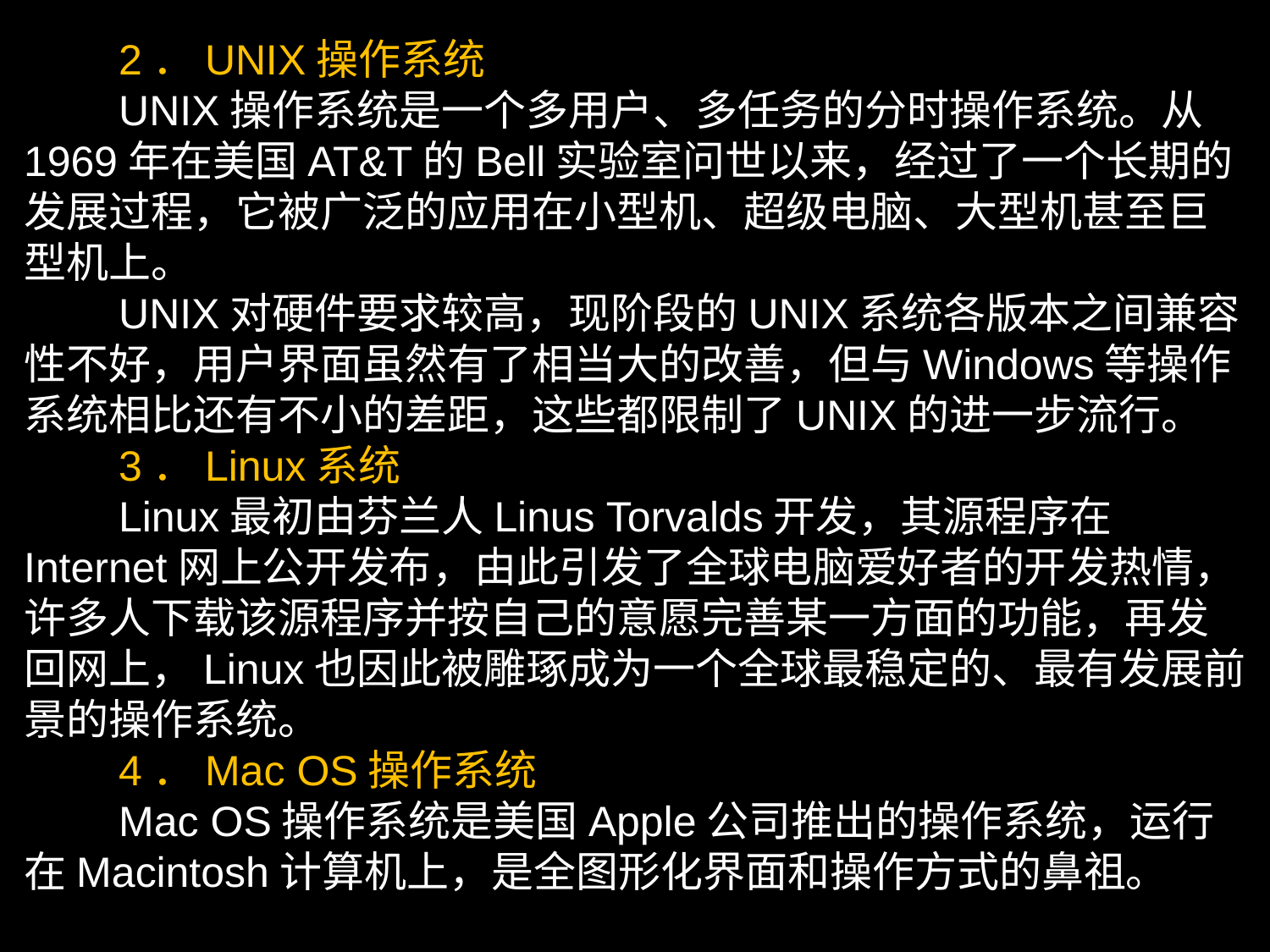

2．UNIX操作系统
        UNIX操作系统是一个多用户、多任务的分时操作系统。从1969年在美国AT&T的Bell实验室问世以来，经过了一个长期的发展过程，它被广泛的应用在小型机、超级电脑、大型机甚至巨型机上。
        UNIX对硬件要求较高，现阶段的UNIX系统各版本之间兼容性不好，用户界面虽然有了相当大的改善，但与Windows等操作系统相比还有不小的差距，这些都限制了UNIX的进一步流行。
        3．Linux系统
        Linux最初由芬兰人Linus Torvalds开发，其源程序在Internet网上公开发布，由此引发了全球电脑爱好者的开发热情，许多人下载该源程序并按自己的意愿完善某一方面的功能，再发回网上，Linux也因此被雕琢成为一个全球最稳定的、最有发展前景的操作系统。
        4．Mac OS操作系统
        Mac OS操作系统是美国Apple公司推出的操作系统，运行在Macintosh计算机上，是全图形化界面和操作方式的鼻祖。